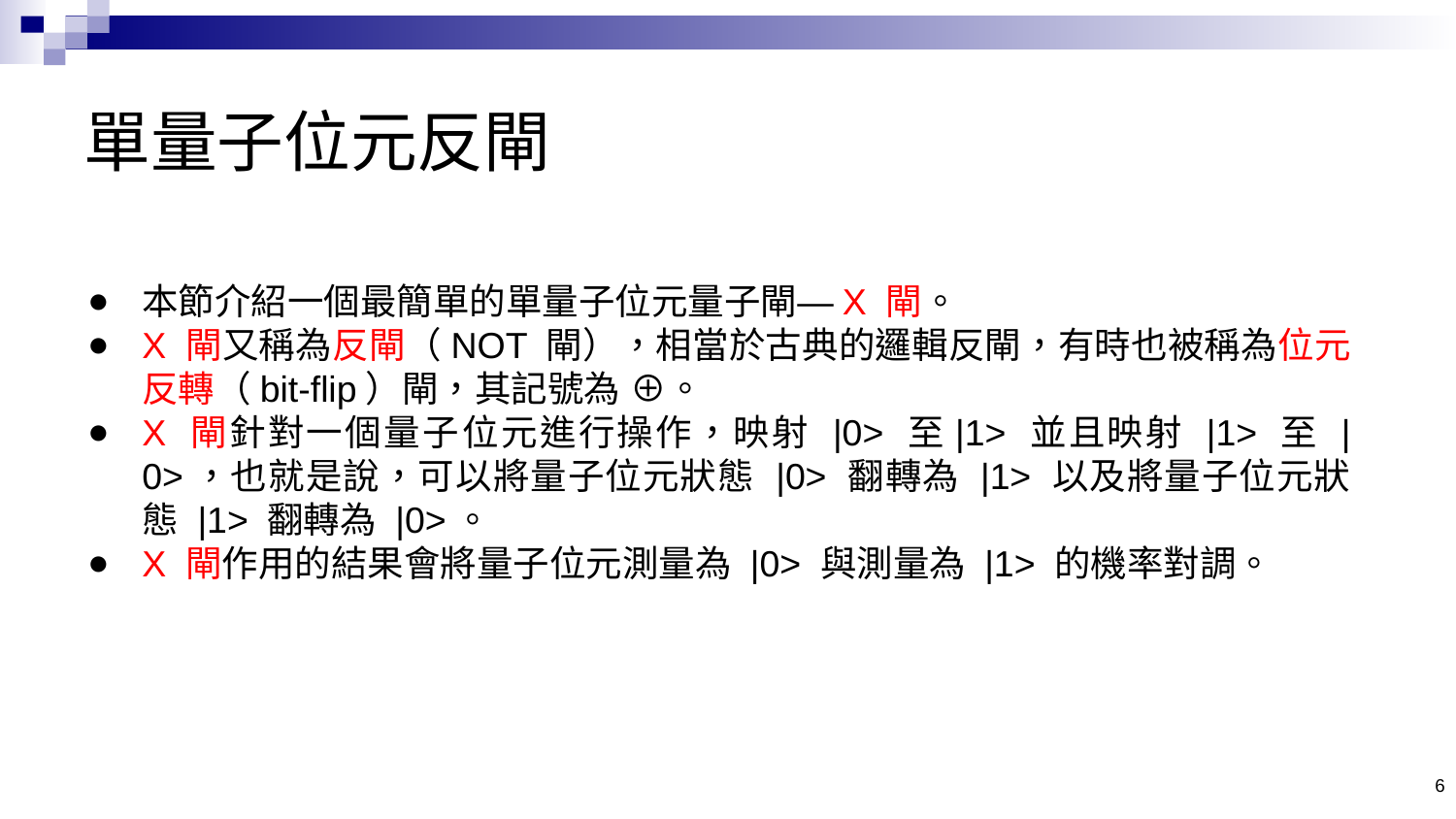

# 單量子位元反閘
本節介紹一個最簡單的單量子位元量子閘—X 閘。
X 閘又稱為反閘（NOT 閘），相當於古典的邏輯反閘，有時也被稱為位元反轉（bit-flip）閘，其記號為 ⊕。
X 閘針對一個量子位元進行操作，映射 |0> 至|1> 並且映射 |1> 至 |0>，也就是說，可以將量子位元狀態 |0> 翻轉為 |1> 以及將量子位元狀態 |1> 翻轉為 |0>。
X 閘作用的結果會將量子位元測量為 |0> 與測量為 |1> 的機率對調。

6